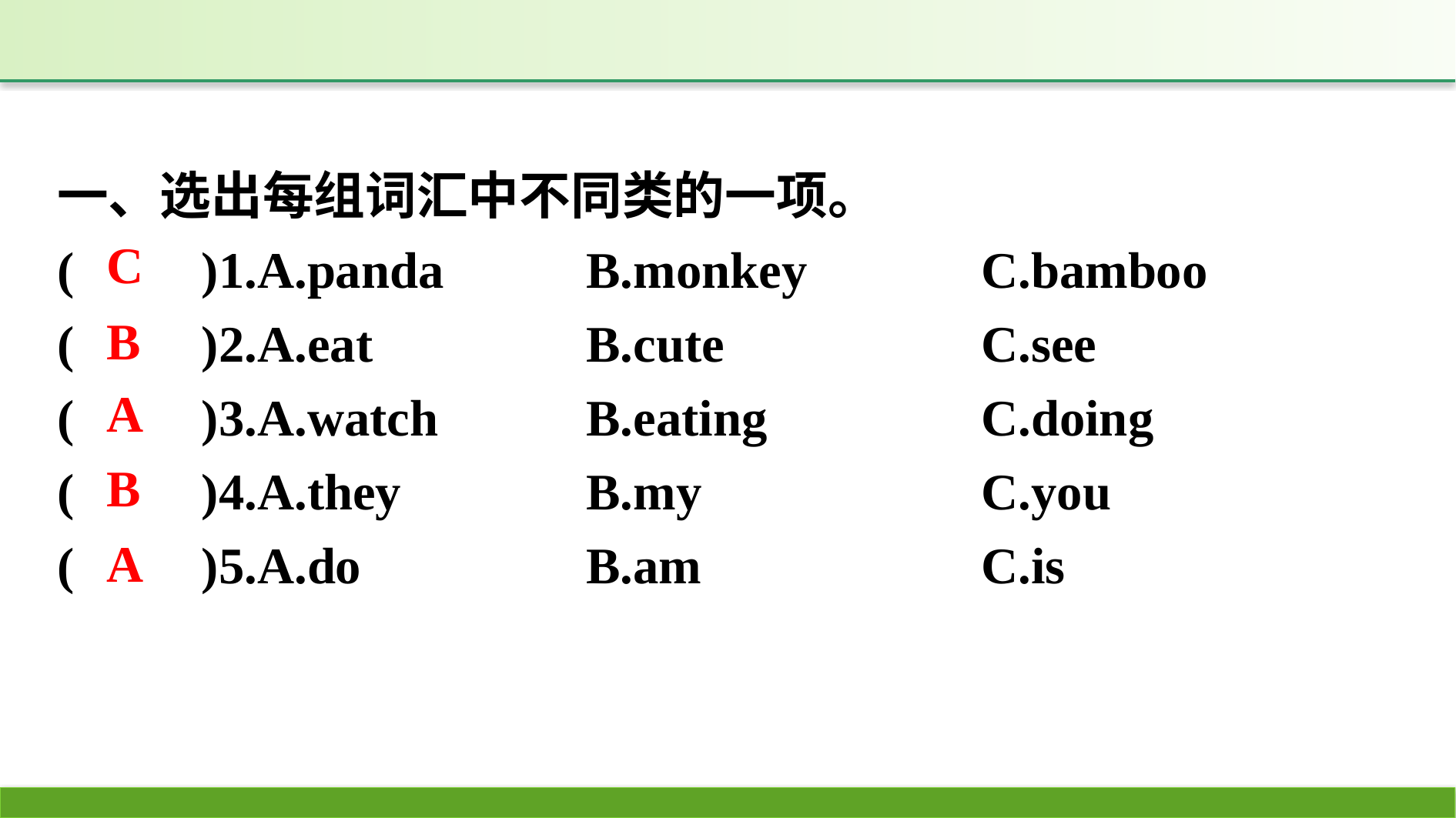

一、选出每组词汇中不同类的一项。
(　　)1.A.panda		B.monkey　　	C.bamboo
(　　)2.A.eat		B.cute			C.see
(　　)3.A.watch		B.eating		C.doing
(　　)4.A.they		B.my			C.you
(　　)5.A.do		B.am			C.is
C
B
A
B
A